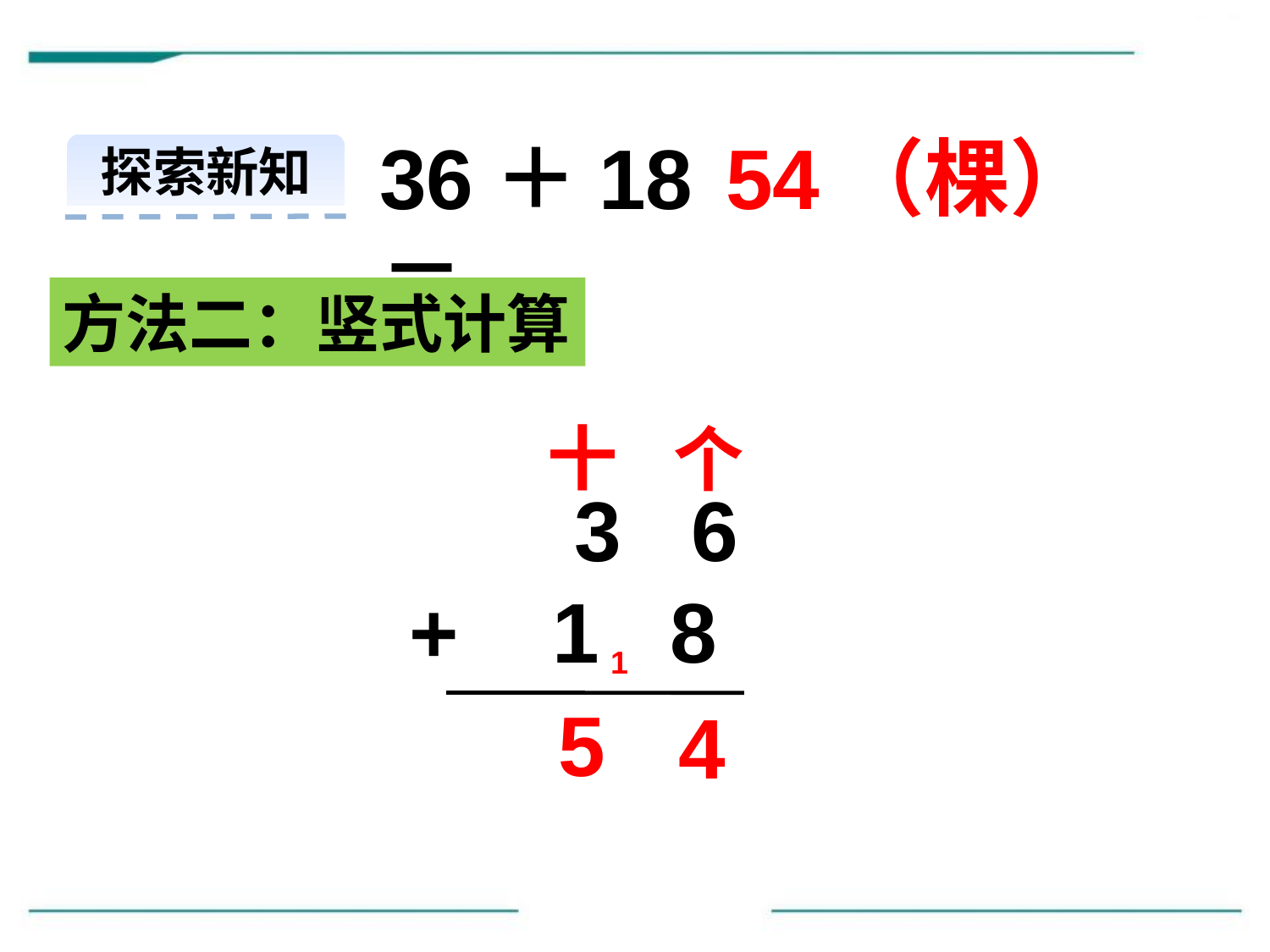

36＋18＝
54（棵）
探索新知

方法二：竖式计算
十
个
       3   6
+    1   8

1
5
4